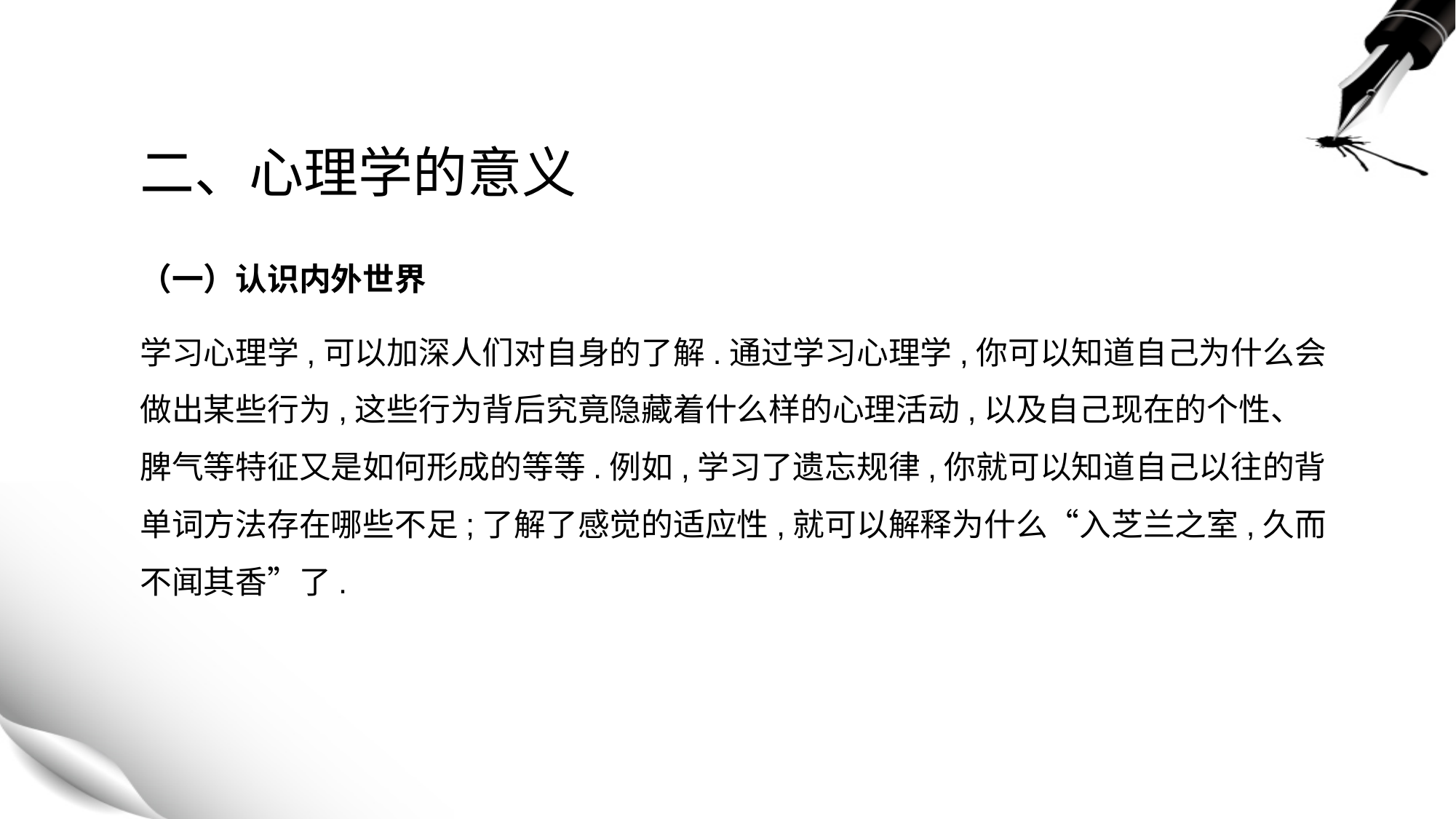

# 二、心理学的意义
（一）认识内外世界
学习心理学,可以加深人们对自身的了解.通过学习心理学,你可以知道自己为什么会做出某些行为,这些行为背后究竟隐藏着什么样的心理活动,以及自己现在的个性、脾气等特征又是如何形成的等等.例如,学习了遗忘规律,你就可以知道自己以往的背单词方法存在哪些不足;了解了感觉的适应性,就可以解释为什么“入芝兰之室,久而不闻其香”了.